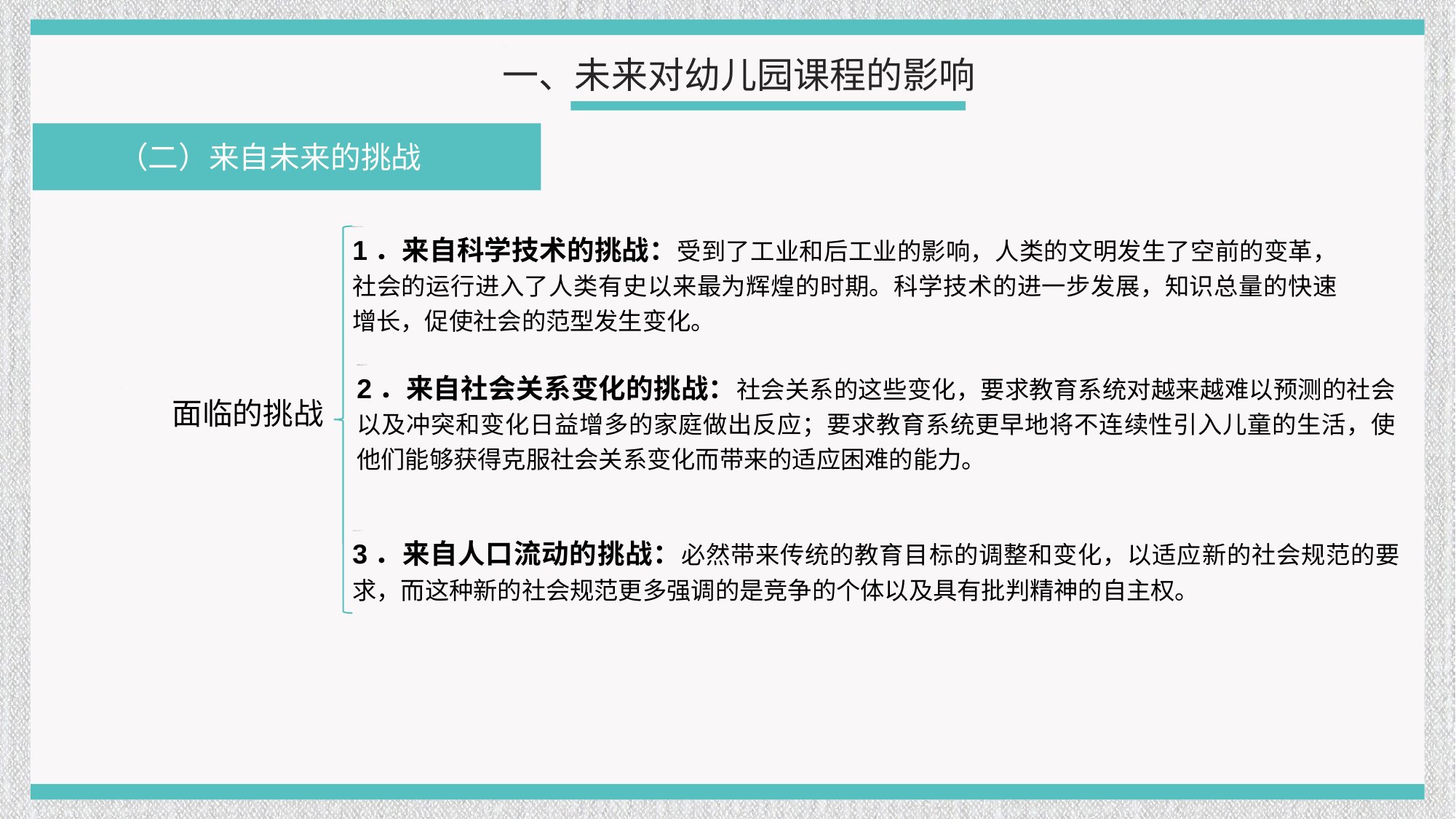

一、未来对幼儿园课程的影响

（二）来自未来的挑战

1．来自科学技术的挑战：受到了工业和后工业的影响，人类的文明发生了空前的变革，社会的运行进入了人类有史以来最为辉煌的时期。科学技术的进一步发展，知识总量的快速增长，促使社会的范型发生变化。
2．来自社会关系变化的挑战：社会关系的这些变化，要求教育系统对越来越难以预测的社会以及冲突和变化日益增多的家庭做出反应；要求教育系统更早地将不连续性引入儿童的生活，使他们能够获得克服社会关系变化而带来的适应困难的能力。
面临的挑战
3．来自人口流动的挑战：必然带来传统的教育目标的调整和变化，以适应新的社会规范的要求，而这种新的社会规范更多强调的是竞争的个体以及具有批判精神的自主权。